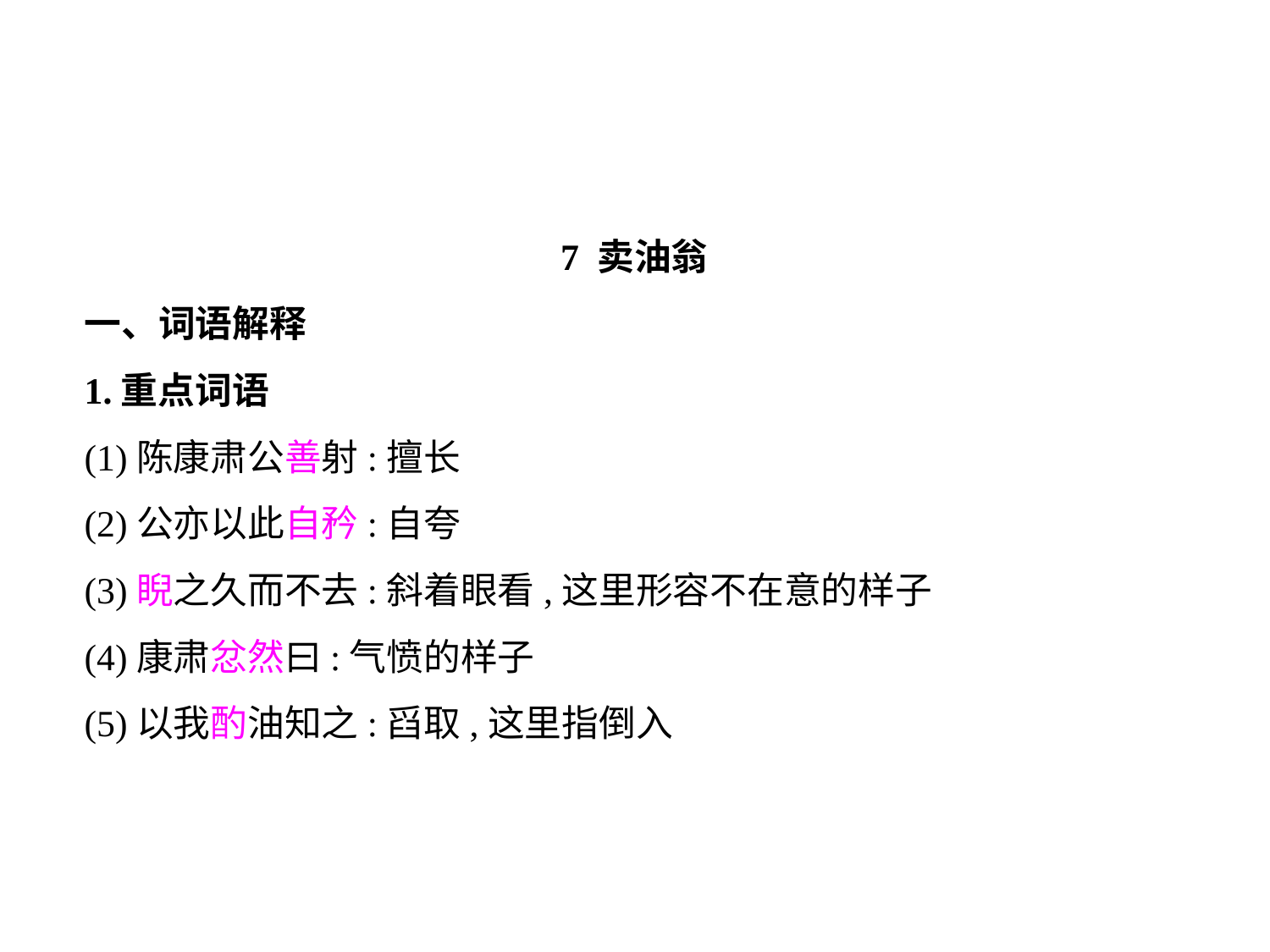

7 卖油翁
一、词语解释
1.重点词语
(1)陈康肃公善射:擅长
(2)公亦以此自矜:自夸
(3)睨之久而不去:斜着眼看,这里形容不在意的样子
(4)康肃忿然曰:气愤的样子
(5)以我酌油知之:舀取,这里指倒入